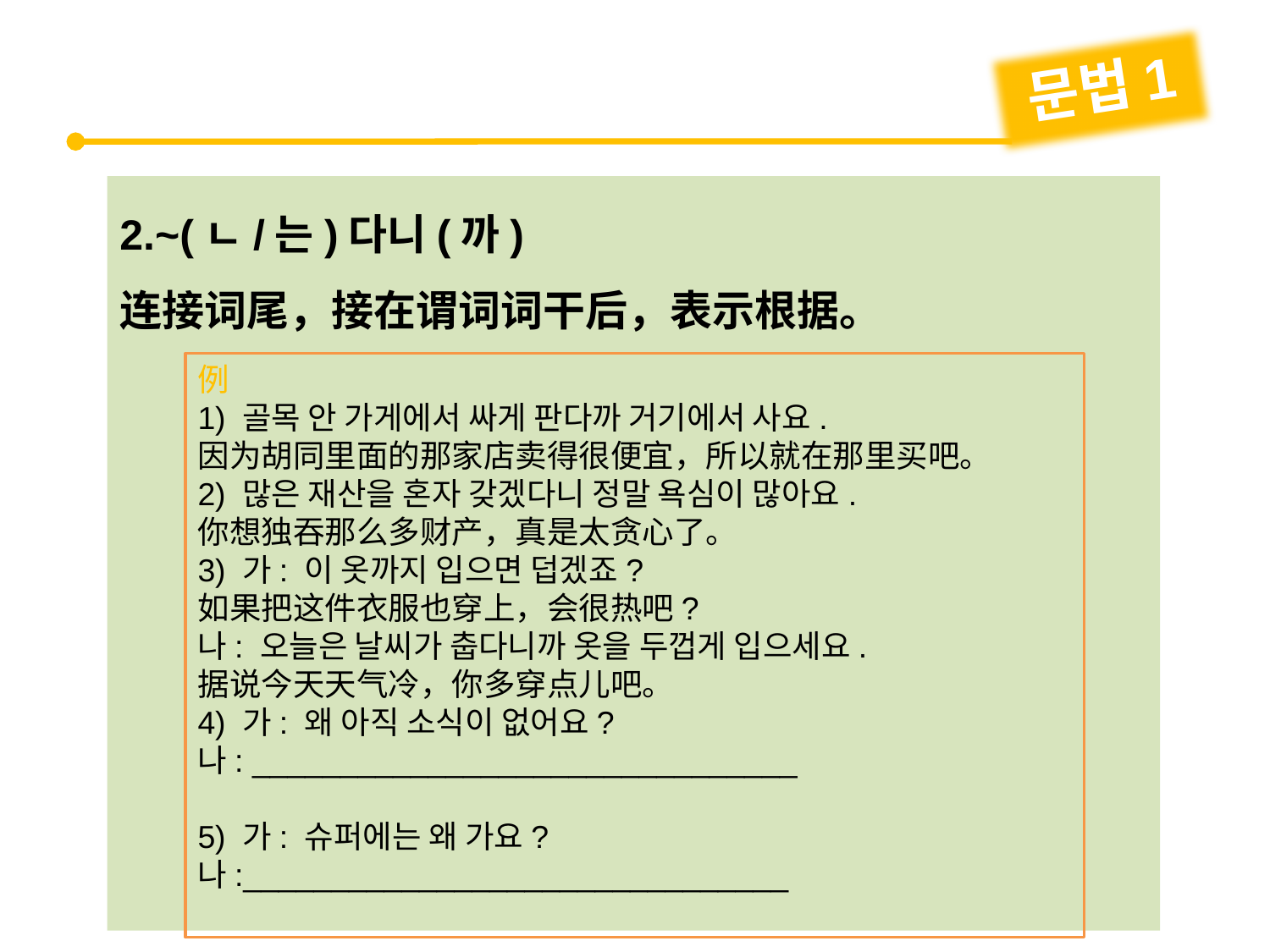

문법1
2.~(ㄴ/는)다니(까)
连接词尾，接在谓词词干后，表示根据。

例
1) 골목 안 가게에서 싸게 판다까 거기에서 사요.
因为胡同里面的那家店卖得很便宜，所以就在那里买吧。
2) 많은 재산을 혼자 갖겠다니 정말 욕심이 많아요.
你想独吞那么多财产，真是太贪心了。
3) 가: 이 옷까지 입으면 덥겠죠?
如果把这件衣服也穿上，会很热吧?
나: 오늘은 날씨가 춥다니까 옷을 두껍게 입으세요.
据说今天天气冷，你多穿点儿吧。
4) 가: 왜 아직 소식이 없어요?
나: _______________________________
5) 가: 슈퍼에는 왜 가요?
나:_______________________________